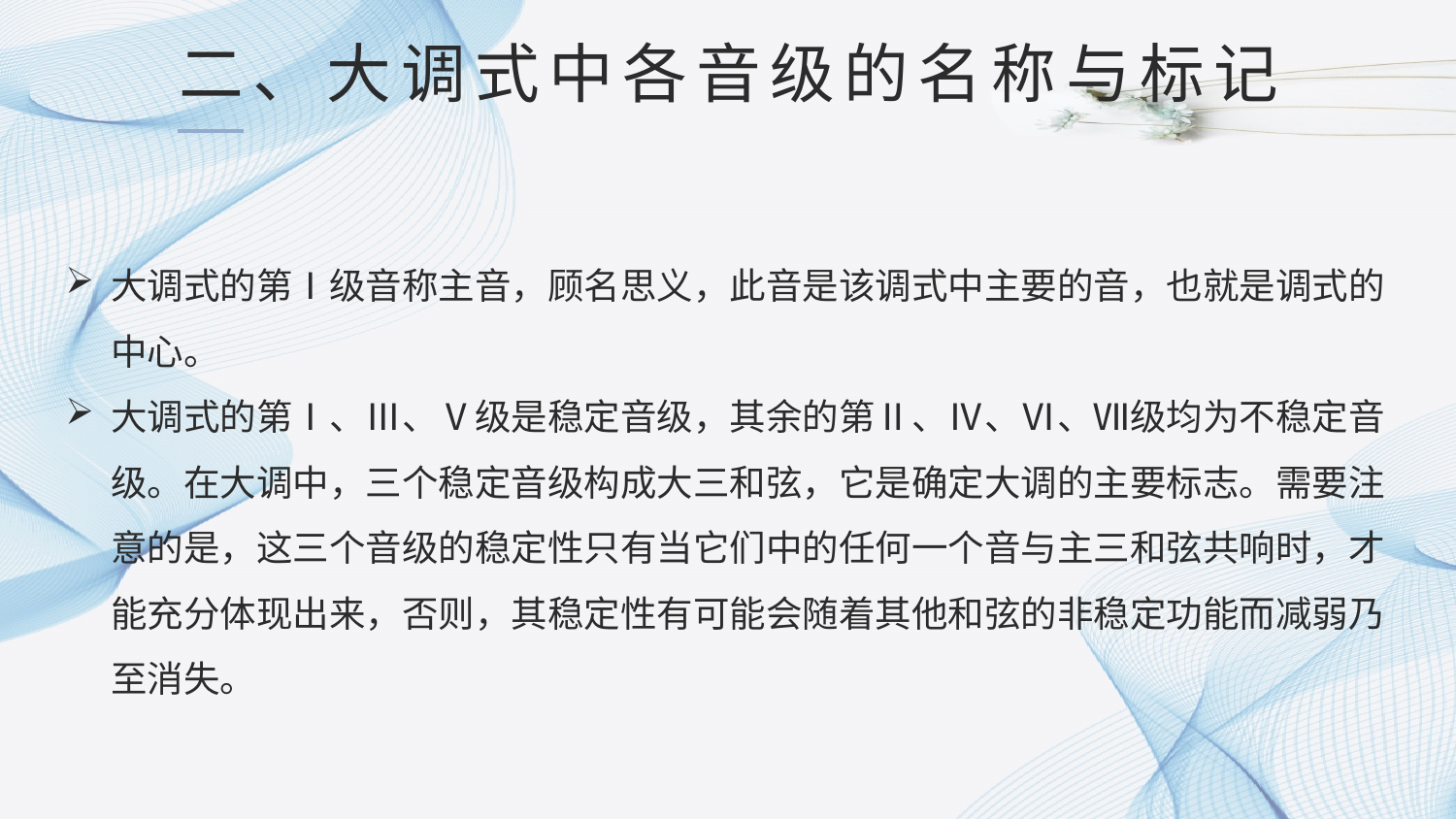

二、大调式中各音级的名称与标记
大调式的第Ⅰ级音称主音，顾名思义，此音是该调式中主要的音，也就是调式的中心。
大调式的第Ⅰ、Ⅲ、Ⅴ级是稳定音级，其余的第Ⅱ、Ⅳ、Ⅵ、Ⅶ级均为不稳定音级。在大调中，三个稳定音级构成大三和弦，它是确定大调的主要标志。需要注意的是，这三个音级的稳定性只有当它们中的任何一个音与主三和弦共响时，才能充分体现出来，否则，其稳定性有可能会随着其他和弦的非稳定功能而减弱乃至消失。